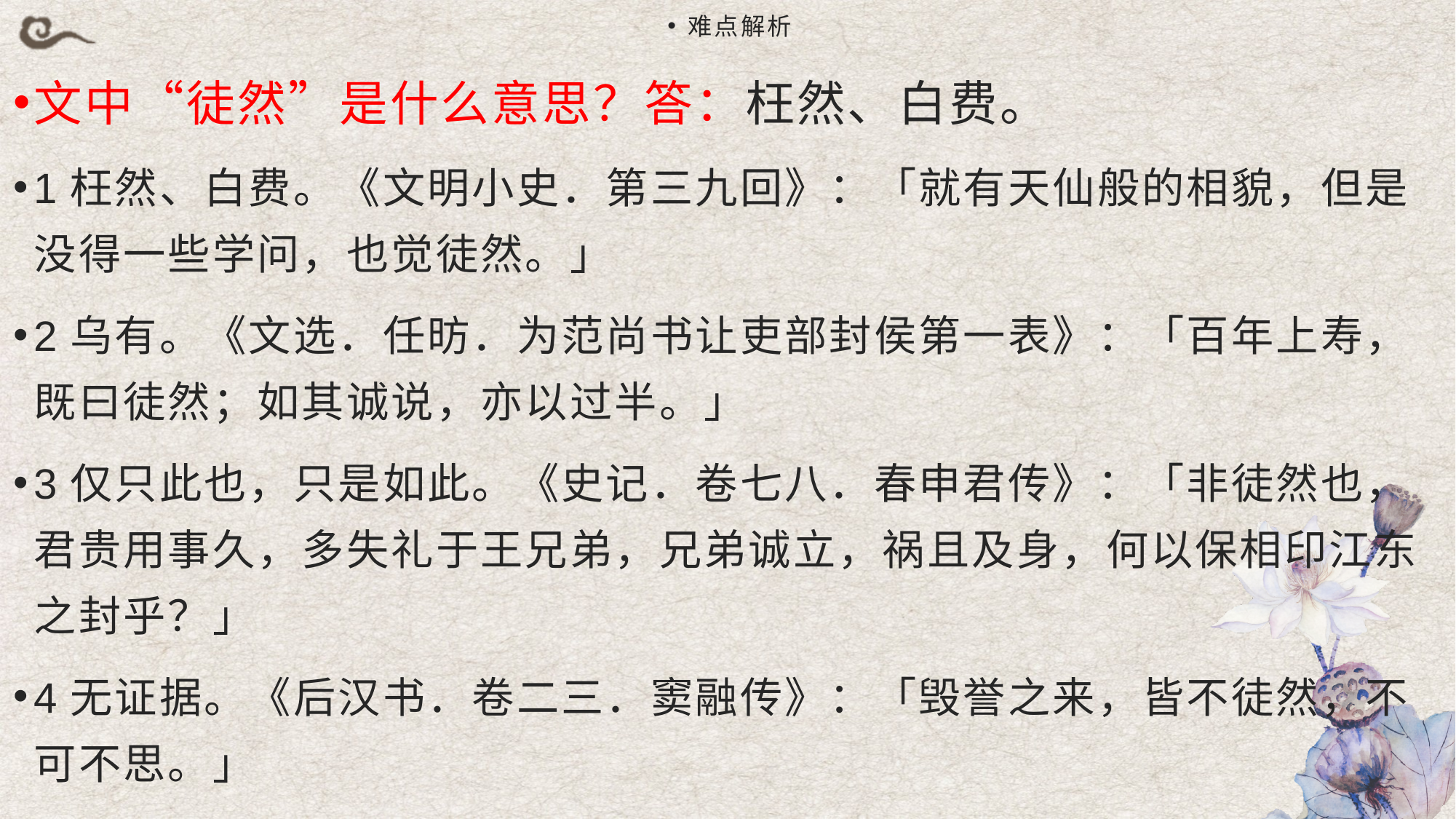

难点解析
文中“徒然”是什么意思？答：枉然、白费。
1枉然、白费。《文明小史．第三九回》：「就有天仙般的相貌，但是没得一些学问，也觉徒然。」
2乌有。《文选．任昉．为范尚书让吏部封侯第一表》：「百年上寿，既曰徒然；如其诚说，亦以过半。」
3仅只此也，只是如此。《史记．卷七八．春申君传》：「非徒然也，君贵用事久，多失礼于王兄弟，兄弟诚立，祸且及身，何以保相印江东之封乎？」
4无证据。《后汉书．卷二三．窦融传》：「毁誉之来，皆不徒然，不可不思。」
#